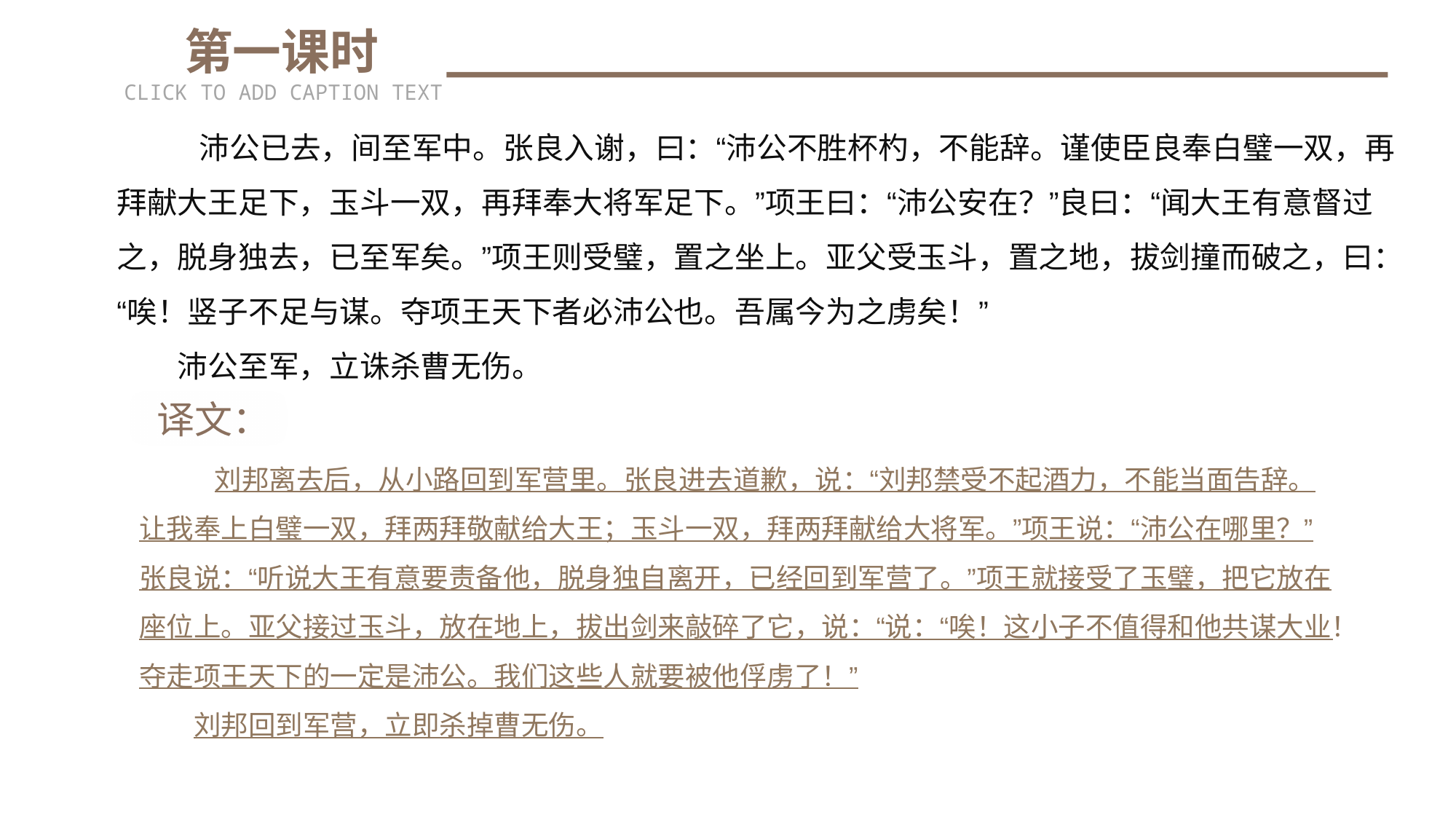

第一课时

CLICK TO ADD CAPTION TEXT
         沛公已去，间至军中。张良入谢，曰：“沛公不胜杯杓，不能辞。谨使臣良奉白璧一双，再拜献大王足下，玉斗一双，再拜奉大将军足下。”项王曰：“沛公安在？”良曰：“闻大王有意督过之，脱身独去，已至军矣。”项王则受璧，置之坐上。亚父受玉斗，置之地，拔剑撞而破之，曰：“唉！竖子不足与谋。夺项王天下者必沛公也。吾属今为之虏矣！”
　　沛公至军，立诛杀曹无伤。
 译文：
         刘邦离去后，从小路回到军营里。张良进去道歉，说：“刘邦禁受不起酒力，不能当面告辞。让我奉上白璧一双，拜两拜敬献给大王；玉斗一双，拜两拜献给大将军。”项王说：“沛公在哪里？”张良说：“听说大王有意要责备他，脱身独自离开，已经回到军营了。”项王就接受了玉璧，把它放在座位上。亚父接过玉斗，放在地上，拔出剑来敲碎了它，说：“说：“唉！这小子不值得和他共谋大业！夺走项王天下的一定是沛公。我们这些人就要被他俘虏了！”
　　刘邦回到军营，立即杀掉曹无伤。